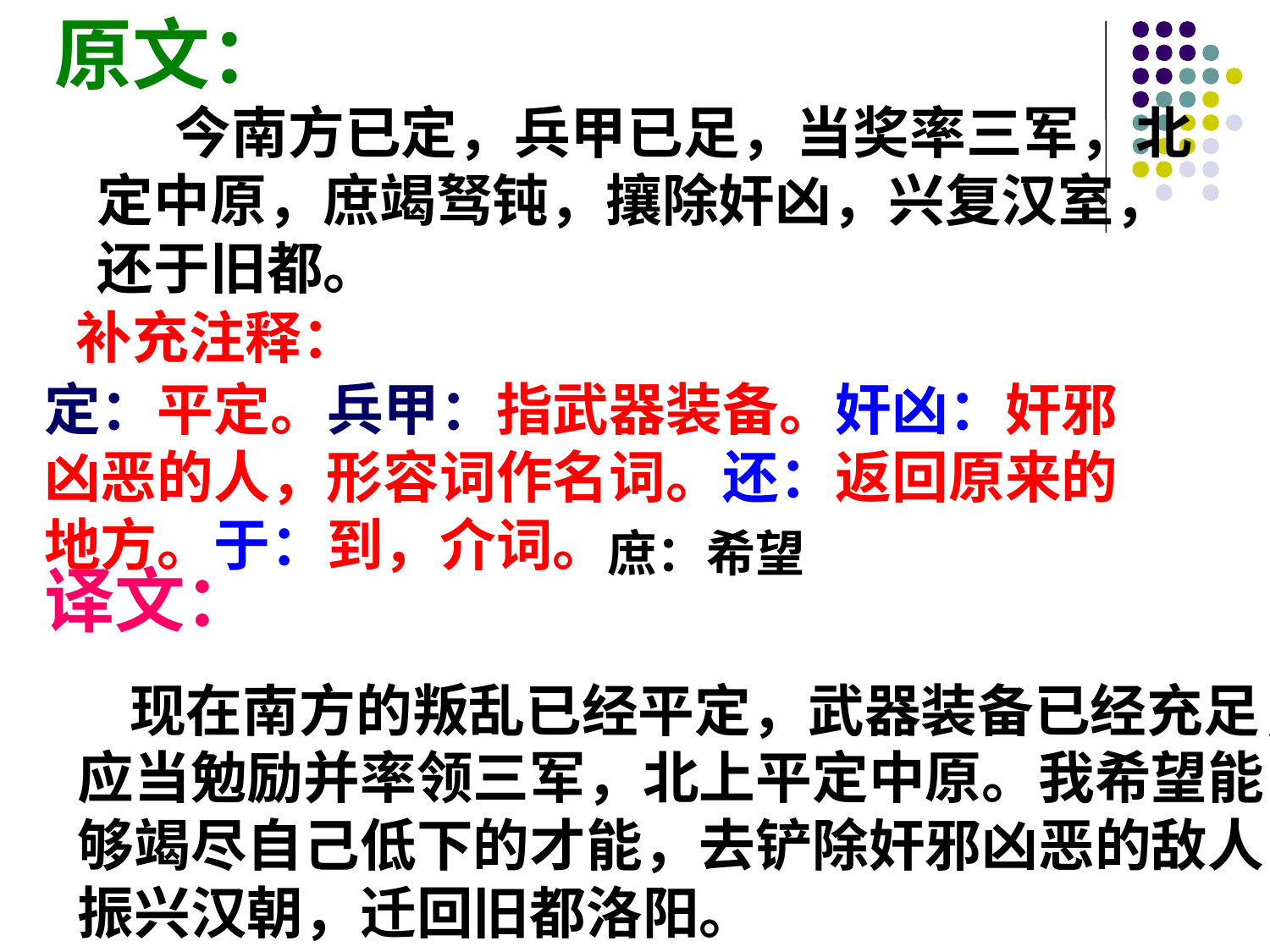

原文：
     今南方已定，兵甲已足，当奖率三军，北定中原，庶竭驽钝，攘除奸凶，兴复汉室，还于旧都。
补充注释：
定：平定。兵甲：指武器装备。奸凶：奸邪凶恶的人，形容词作名词。还：返回原来的地方。于：到，介词。
庶：希望
译文：
   现在南方的叛乱已经平定，武器装备已经充足，应当勉励并率领三军，北上平定中原。我希望能够竭尽自己低下的才能，去铲除奸邪凶恶的敌人，振兴汉朝，迁回旧都洛阳。